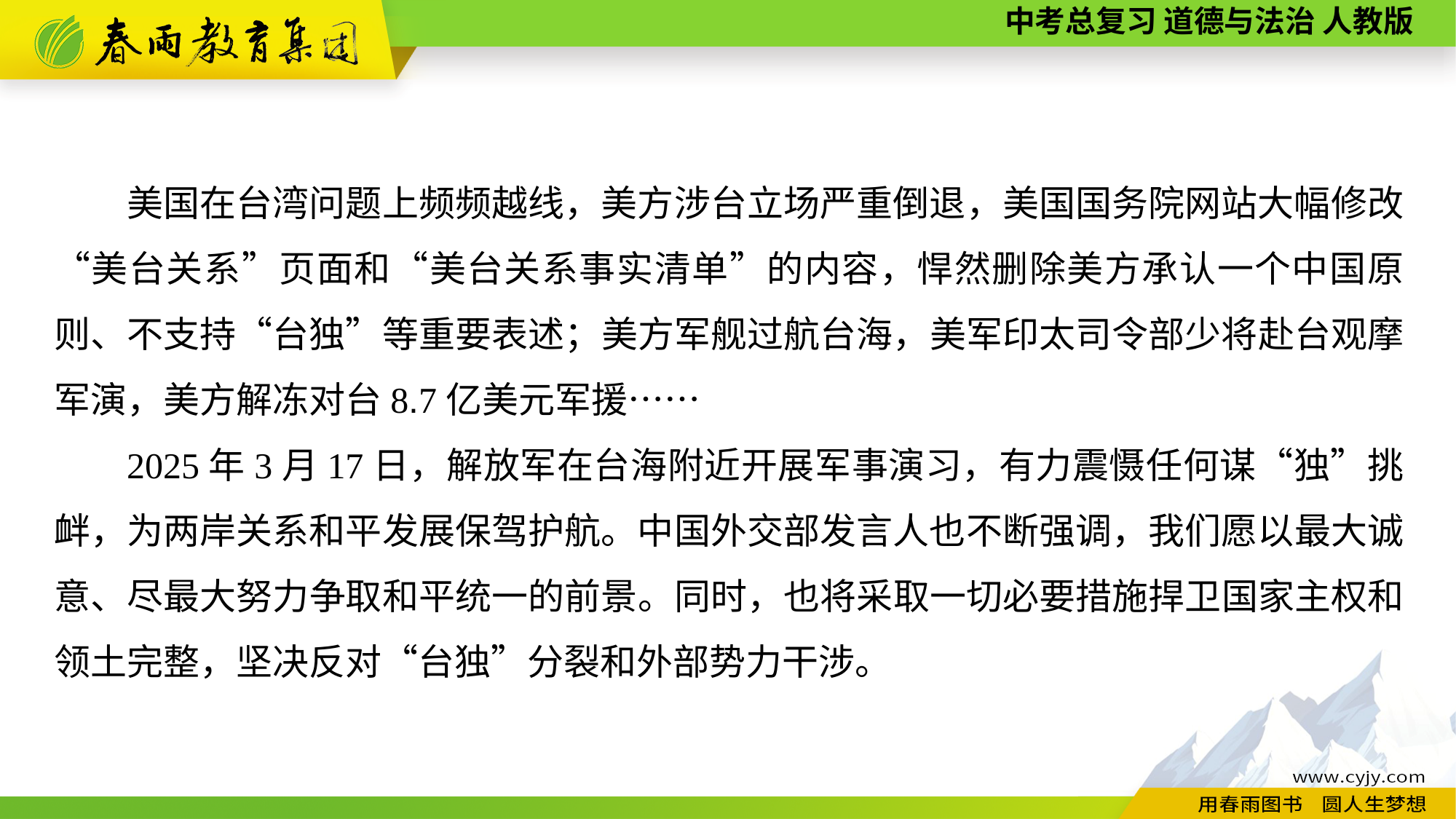

美国在台湾问题上频频越线，美方涉台立场严重倒退，美国国务院网站大幅修改“美台关系”页面和“美台关系事实清单”的内容，悍然删除美方承认一个中国原则、不支持“台独”等重要表述；美方军舰过航台海，美军印太司令部少将赴台观摩军演，美方解冻对台8.7亿美元军援……
2025年3月17日，解放军在台海附近开展军事演习，有力震慑任何谋“独”挑衅，为两岸关系和平发展保驾护航。中国外交部发言人也不断强调，我们愿以最大诚意、尽最大努力争取和平统一的前景。同时，也将采取一切必要措施捍卫国家主权和领土完整，坚决反对“台独”分裂和外部势力干涉。